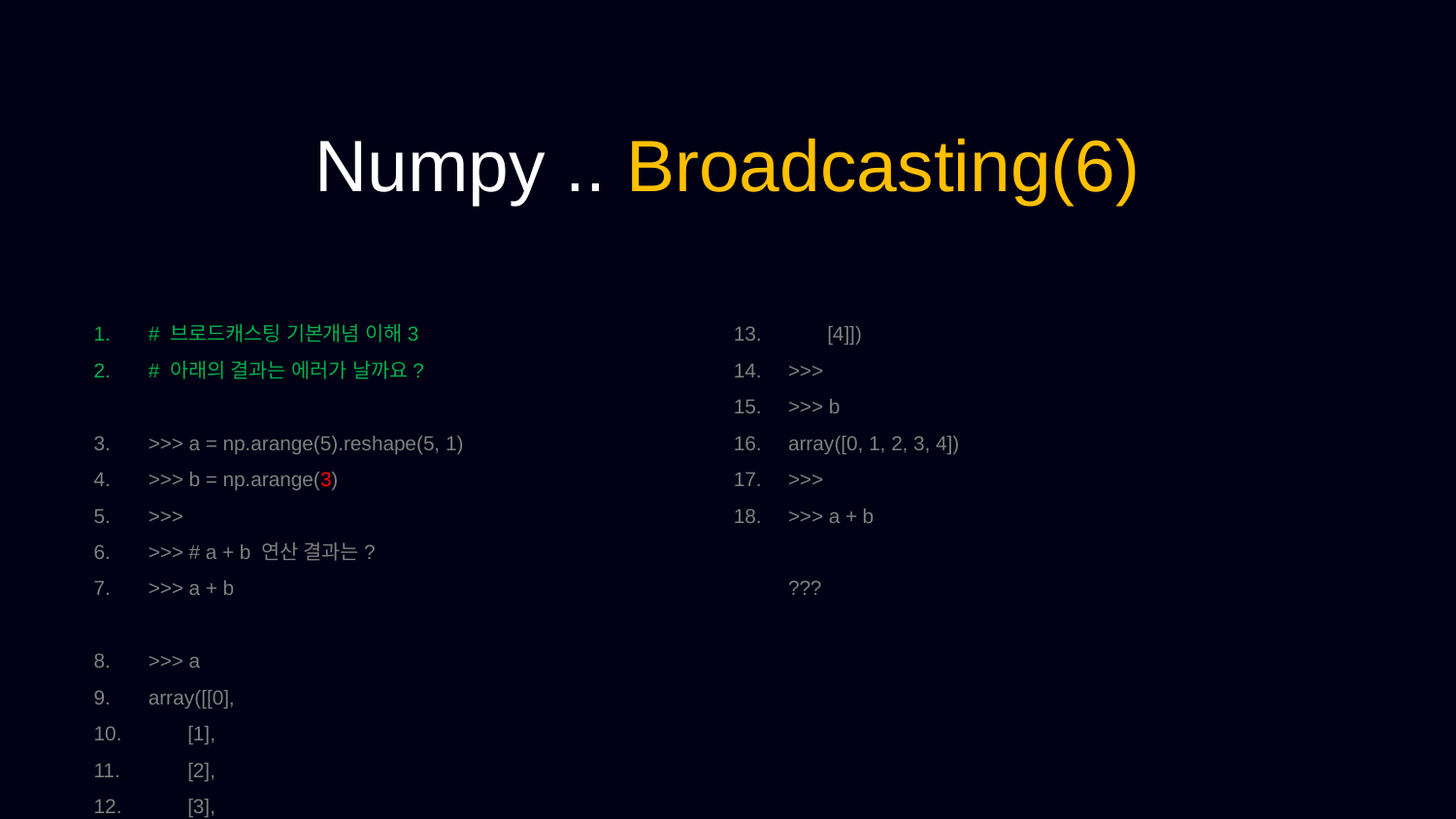

Numpy .. Broadcasting(6)
# 브로드캐스팅 기본개념 이해3
# 아래의 결과는 에러가 날까요?

>>> a = np.arange(5).reshape(5, 1)
>>> b = np.arange(3)
>>>
>>> # a + b 연산 결과는?
>>> a + b

>>> a
array([[0],
       [1],
       [2],
       [3],
       [4]])
>>>
>>> b
array([0, 1, 2, 3, 4])
>>>
>>> a + b

	???